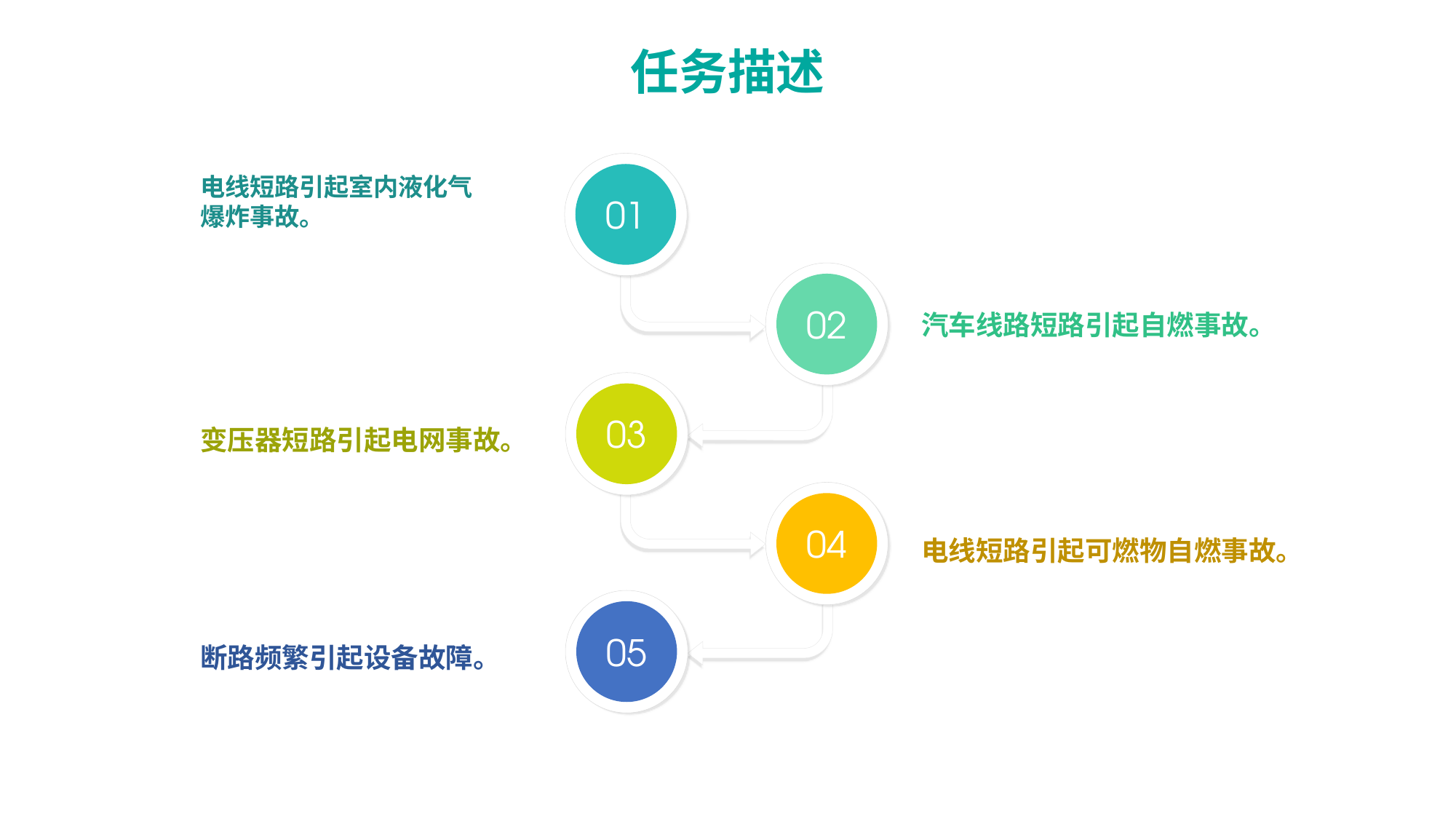

任务描述

01
电线短路引起室内液化气
爆炸事故。

02
汽车线路短路引起自燃事故。

03
变压器短路引起电网事故。

04
电线短路引起可燃物自燃事故。

05
断路频繁引起设备故障。